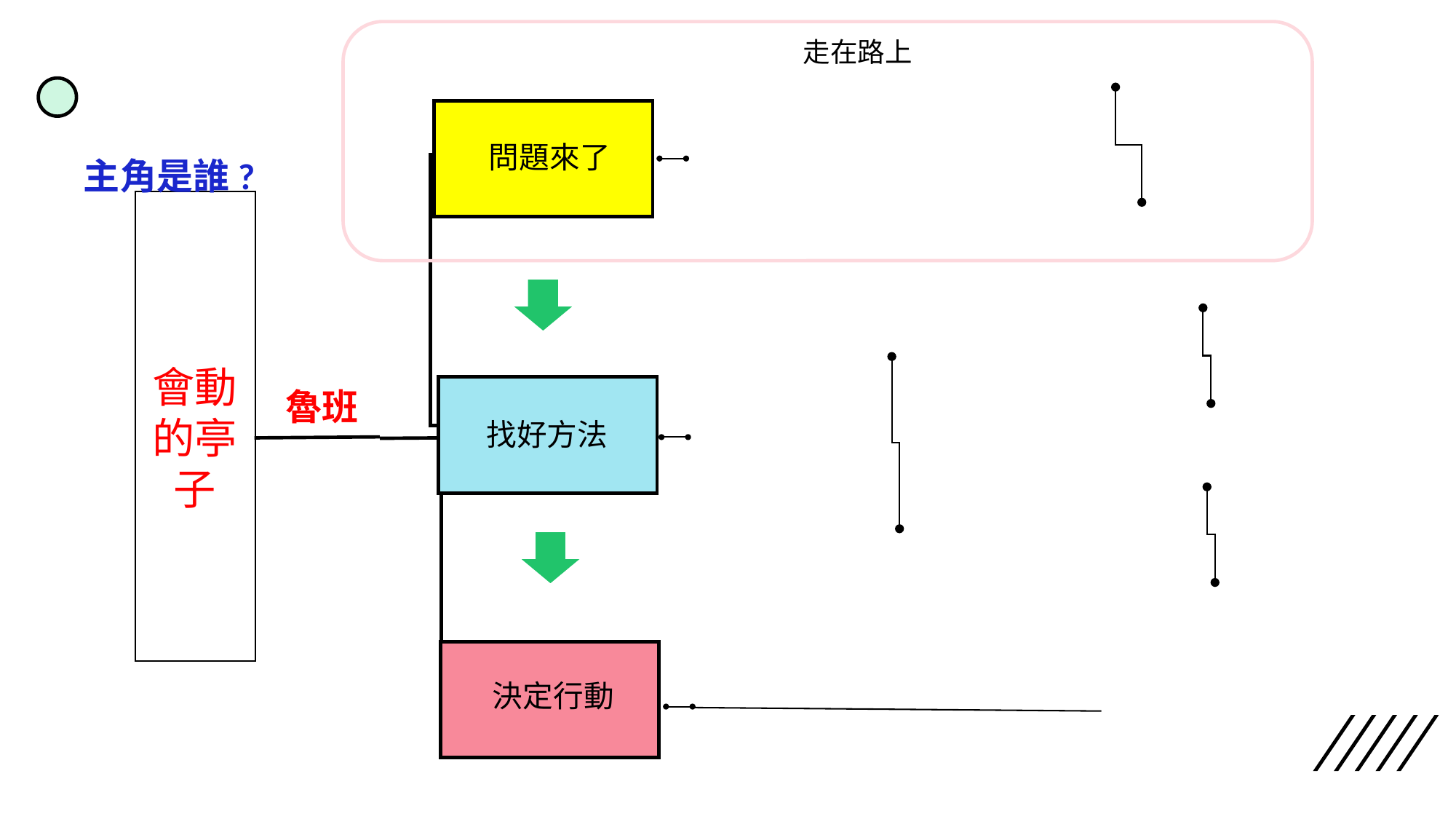

走在路上
問題來了

找好方法

決定行動

主角是誰?
會動的亭子
魯班